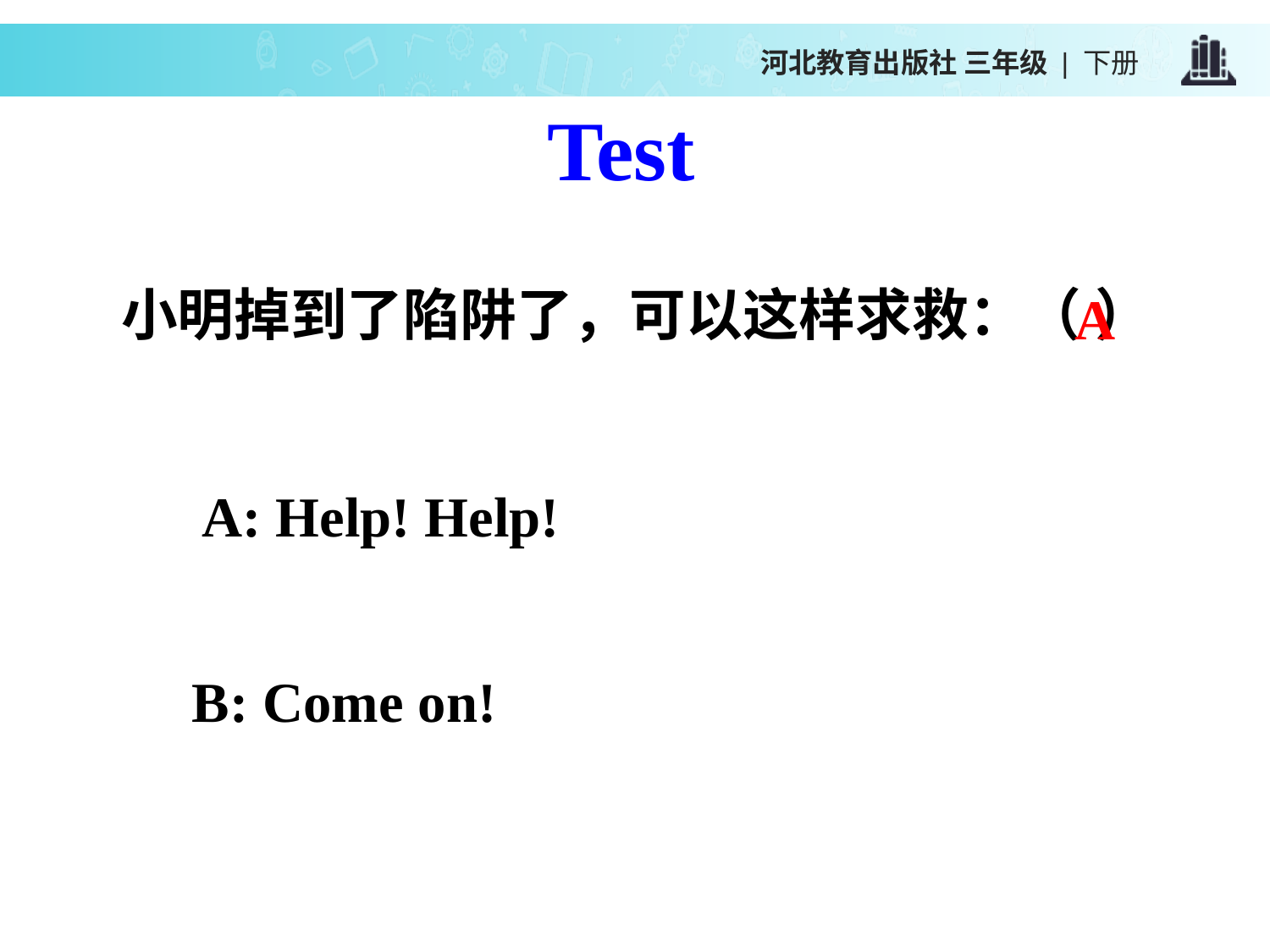

河北教育出版社 三年级 | 下册
Test
小明掉到了陷阱了，可以这样求救：（ ）
A
A: Help! Help!
B: Come on!